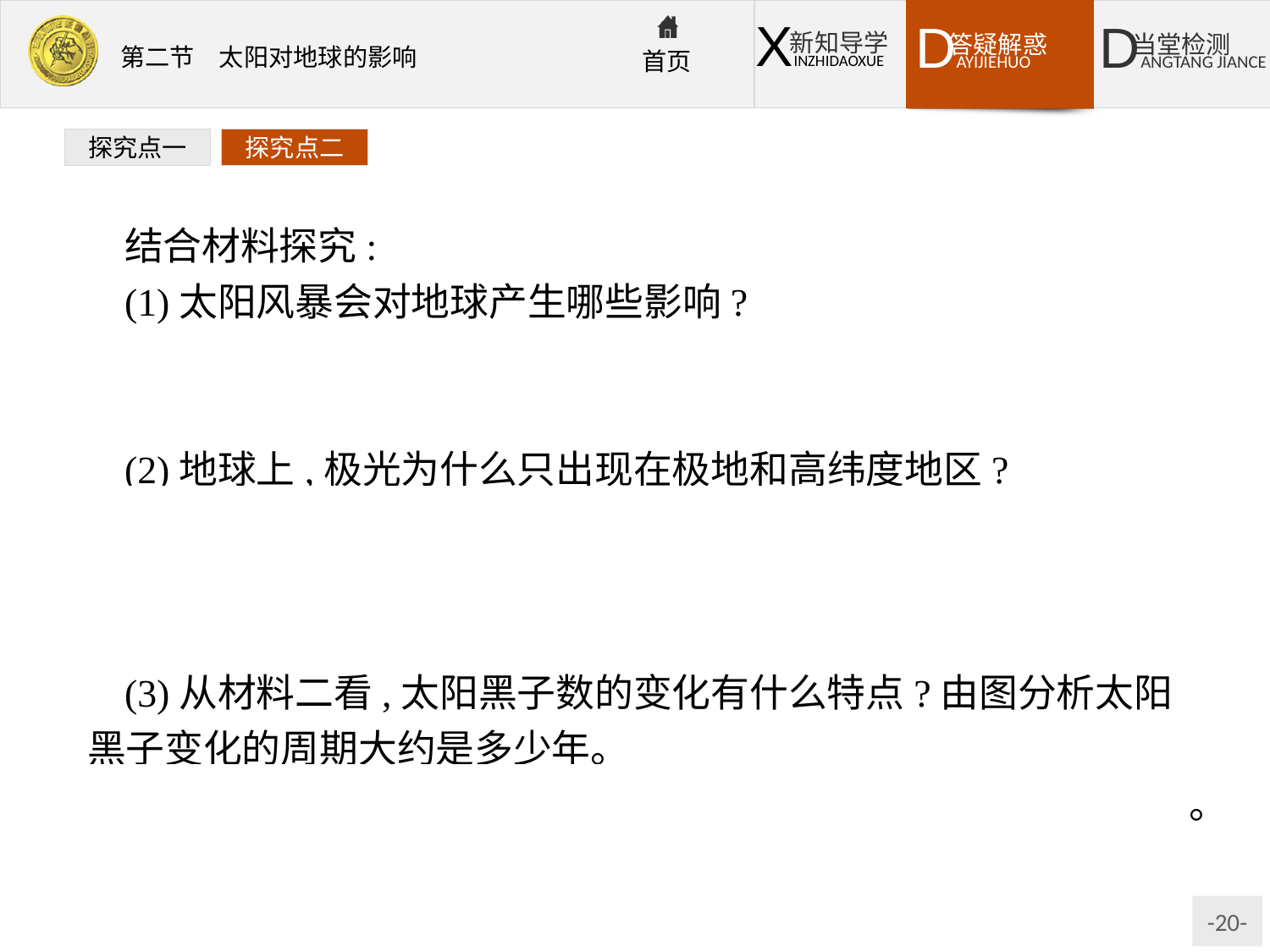

探究点一
探究点二
结合材料探究:
(1)太阳风暴会对地球产生哪些影响?
提示:影响天气变化、无线电短波通信、使地球磁场产生“磁暴”现象、两极地区出现极光等。
(2)地球上,极光为什么只出现在极地和高纬度地区?
提示:太阳抛出的带电粒子流到达地球时,受地球磁场的作用,偏向极地上空,在那里轰击高层大气,使大气电离,就会出现美丽的极光。
(3)从材料二看,太阳黑子数的变化有什么特点?由图分析太阳黑子变化的周期大约是多少年。
提示:从图中可以看出,太阳黑子数的变化具有周期性变化特点。其变化周期约为11年。